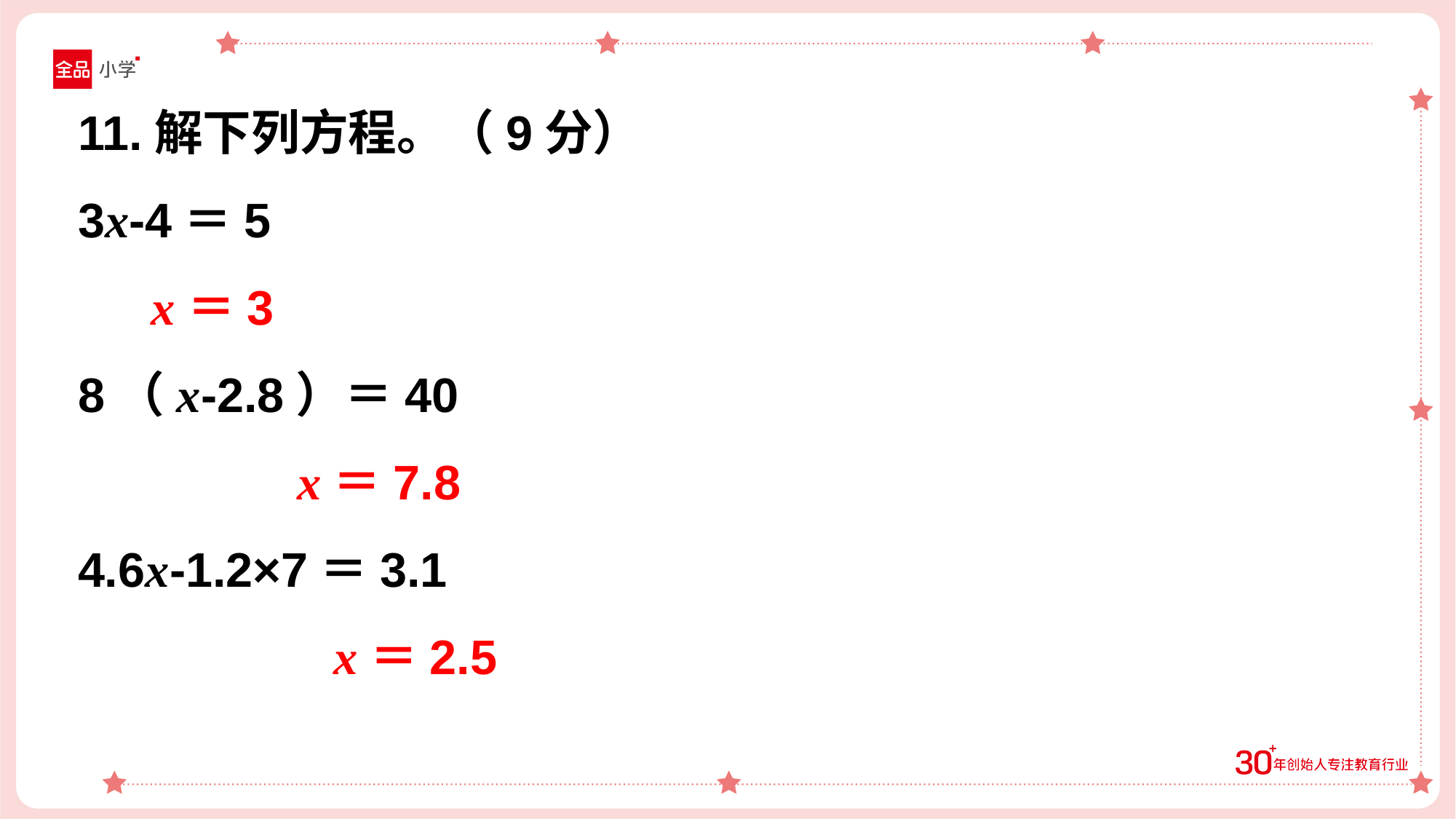

11.解下列方程。（9分）
3x-4＝5
      x＝3
8（x-2.8）＝40
                  x＝7.8
4.6x-1.2×7＝3.1
                     x＝2.5